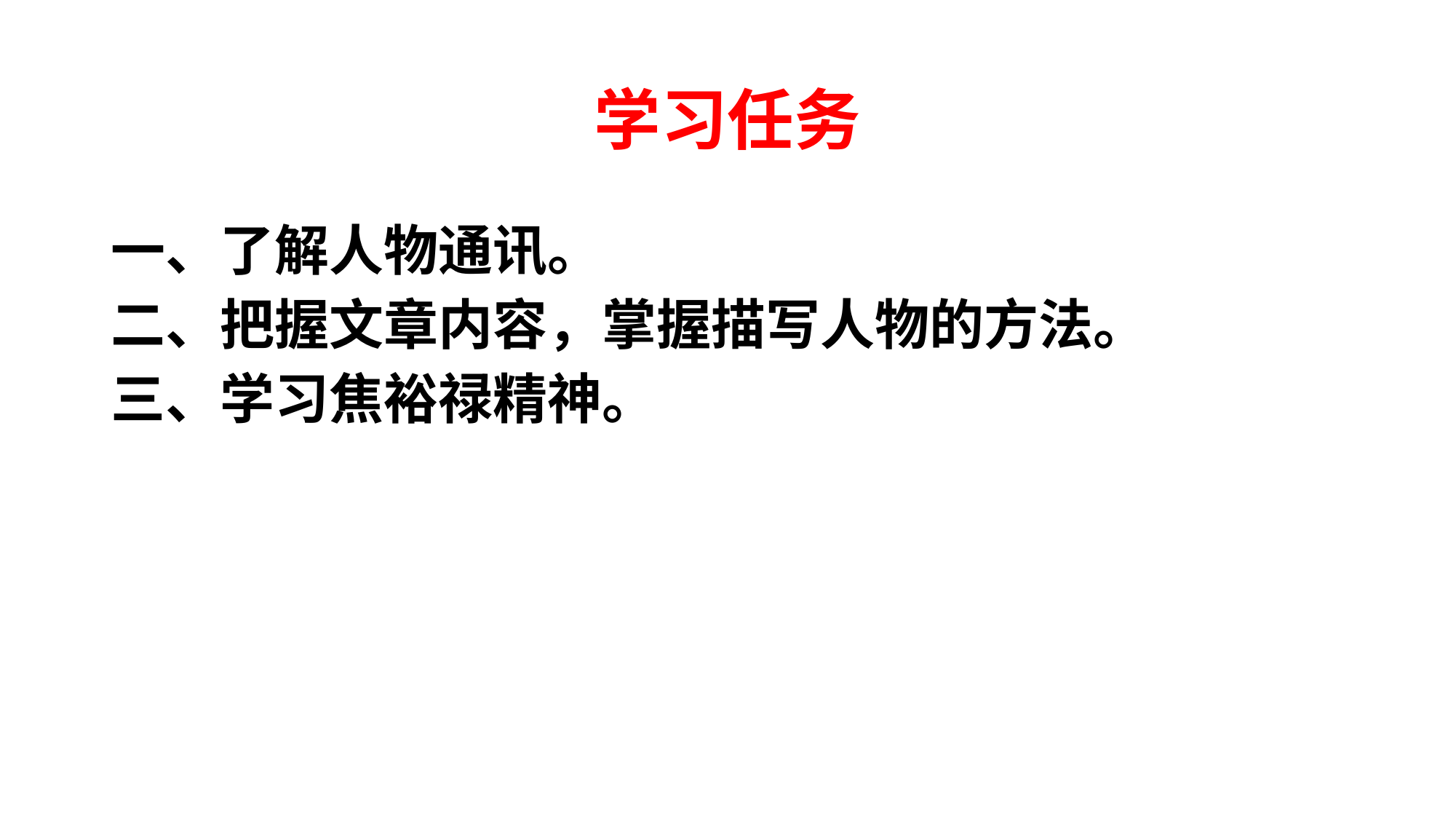

# 学习任务
一、了解人物通讯。
二、把握文章内容，掌握描写人物的方法。
三、学习焦裕禄精神。